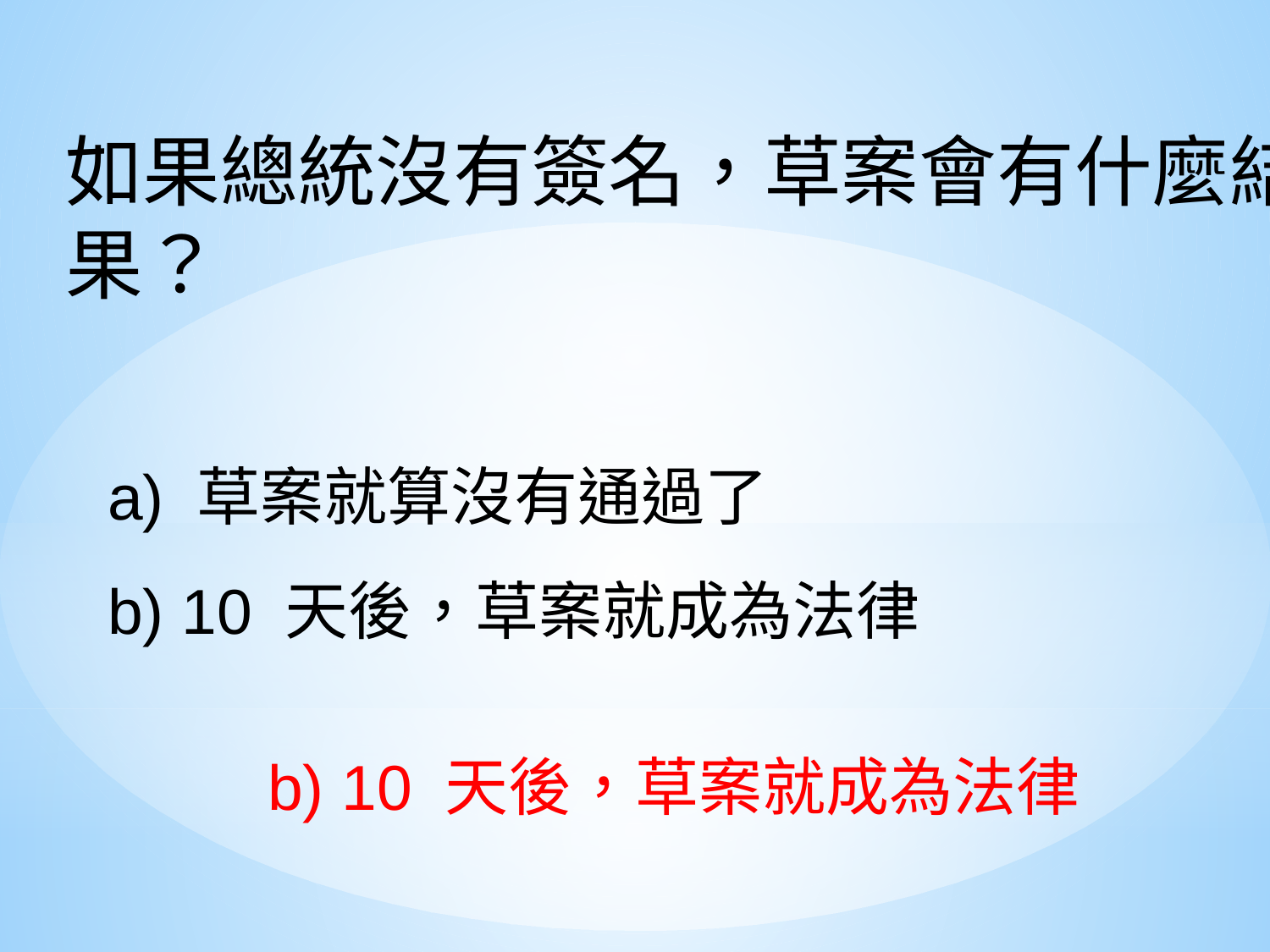

如果總統沒有簽名，草案會有什麼結果？
a) 草案就算沒有通過了
b) 10 天後，草案就成為法律

b) 10 天後，草案就成為法律